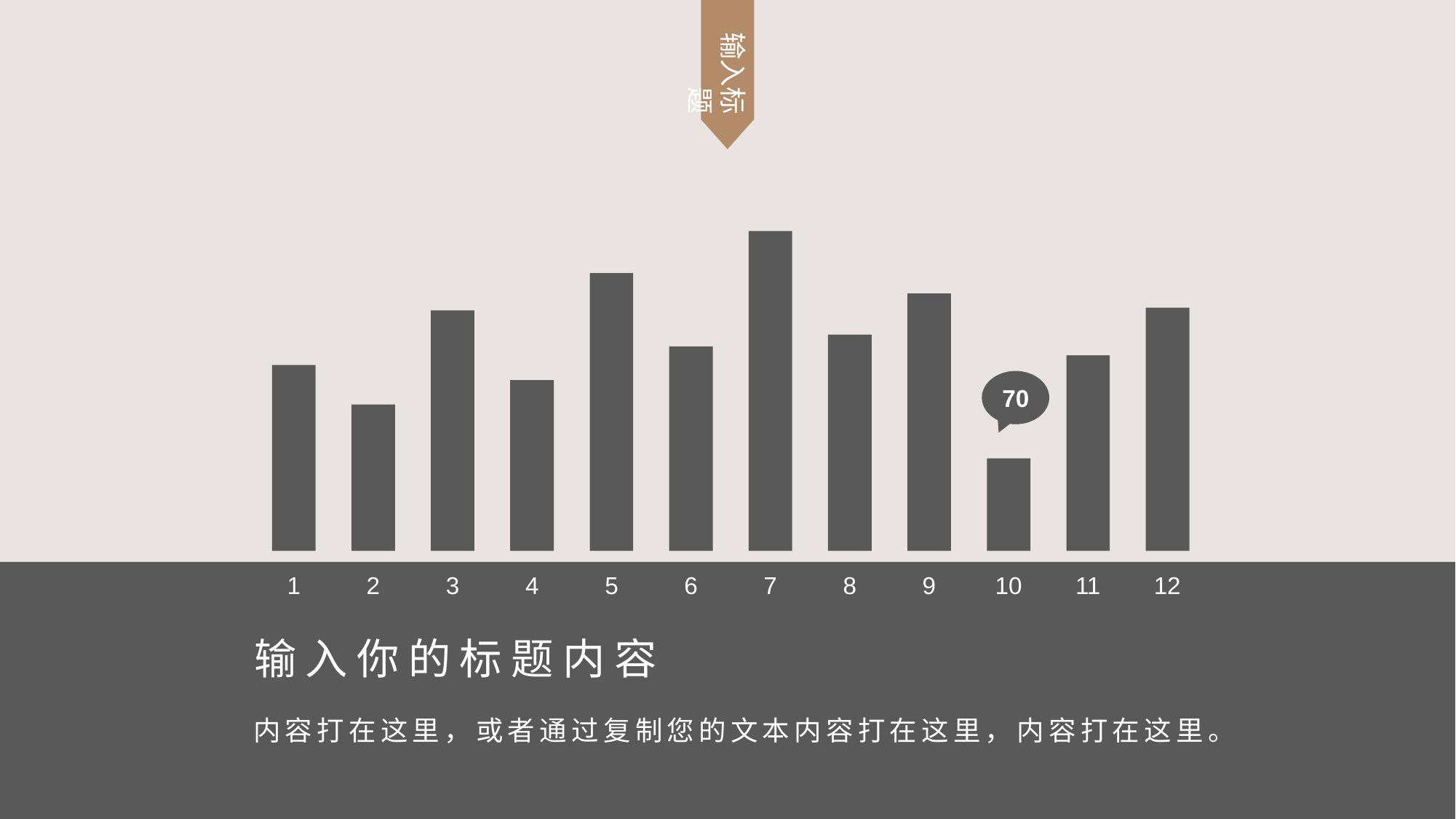

输入标题

70

1
2
3
4
5
6
7
8
9
10
11
12
输入你的标题内容
内容打在这里，或者通过复制您的文本内容打在这里，内容打在这里。